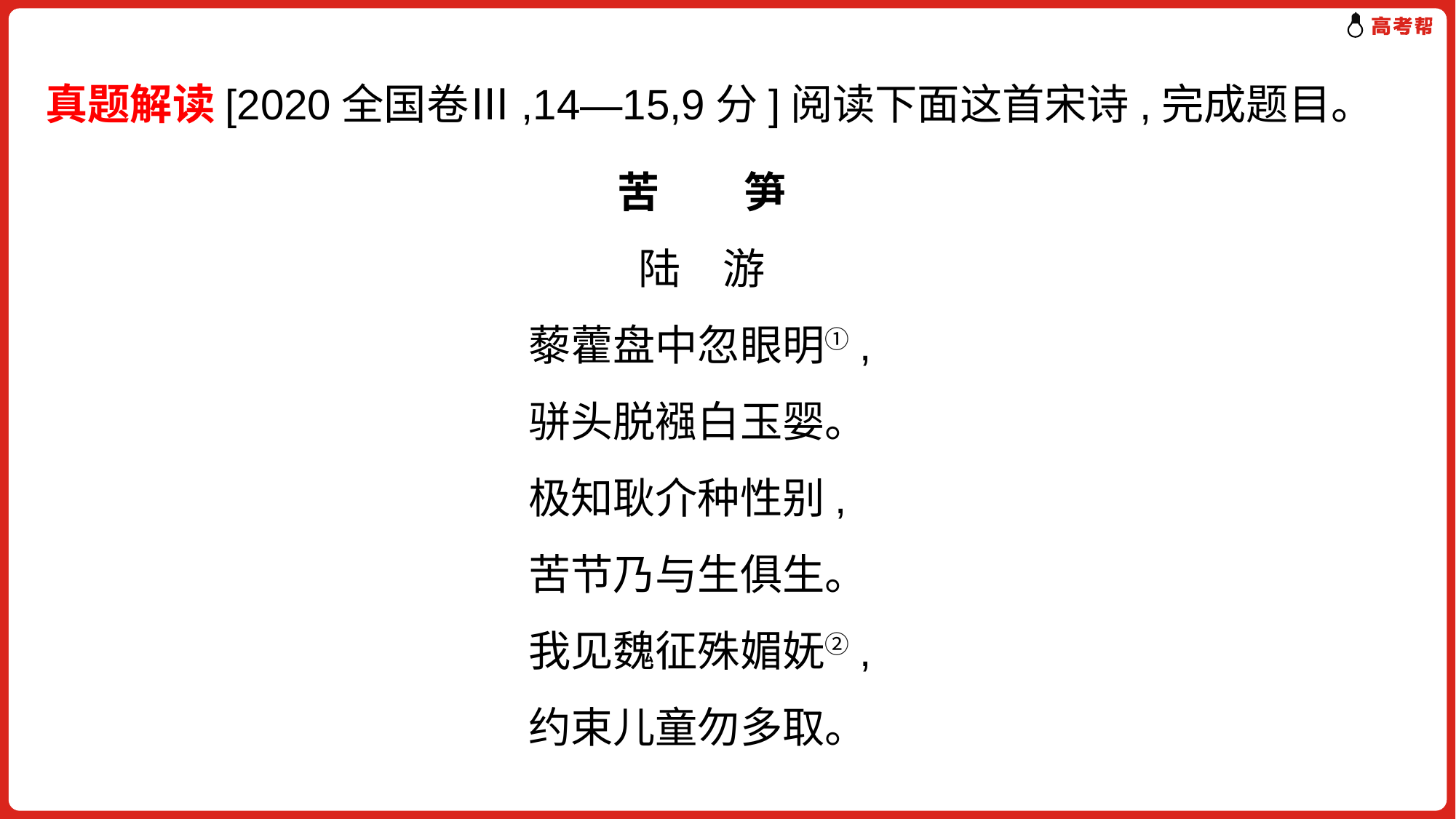

真题解读[2020全国卷Ⅲ,14—15,9分]阅读下面这首宋诗,完成题目。
苦　　笋
陆　游
藜藿盘中忽眼明①,
骈头脱襁白玉婴。
极知耿介种性别,
苦节乃与生俱生。
我见魏征殊媚妩②,
约束儿童勿多取。